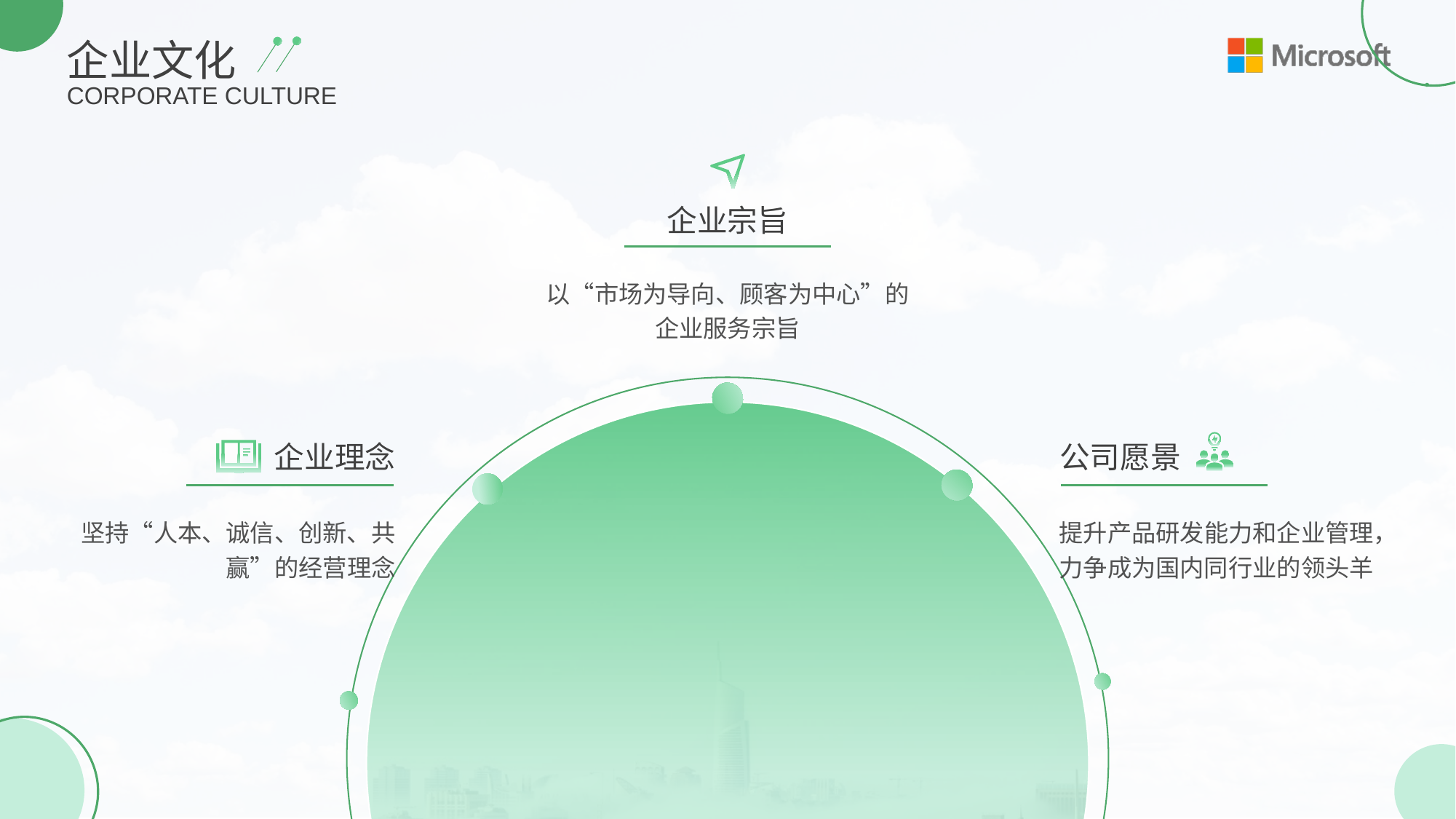

企业文化
CORPORATE CULTURE

企业宗旨
以“市场为导向、顾客为中心”的企业服务宗旨

企业理念
公司愿景

坚持“人本、诚信、创新、共赢”的经营理念
提升产品研发能力和企业管理，力争成为国内同行业的领头羊